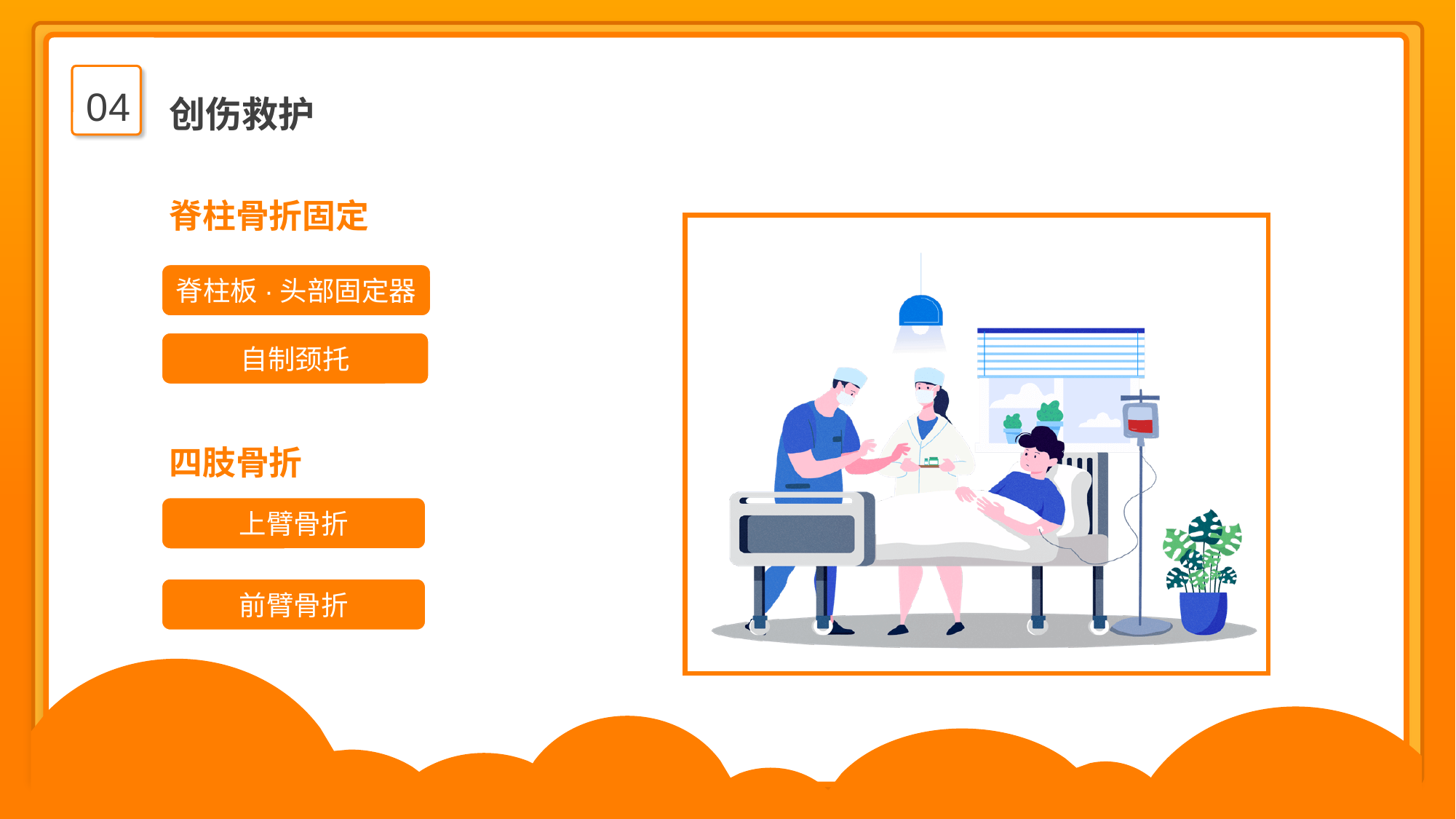

04
创伤救护
脊柱骨折固定

脊柱板·头部固定器
自制颈托
四肢骨折
上臂骨折
前臂骨折